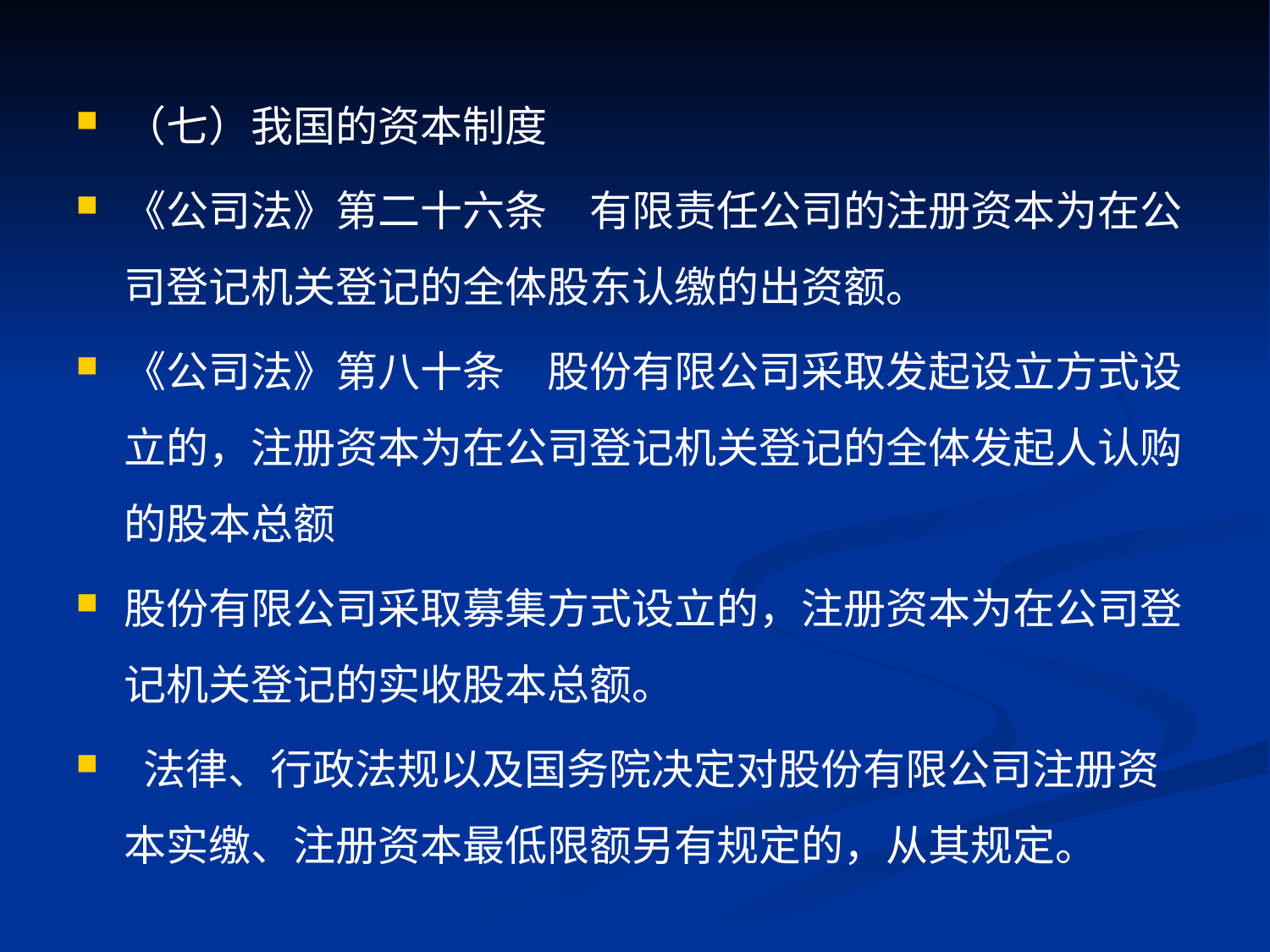

#
（七）我国的资本制度
《公司法》第二十六条　有限责任公司的注册资本为在公司登记机关登记的全体股东认缴的出资额。
《公司法》第八十条　股份有限公司采取发起设立方式设立的，注册资本为在公司登记机关登记的全体发起人认购的股本总额
股份有限公司采取募集方式设立的，注册资本为在公司登记机关登记的实收股本总额。
 法律、行政法规以及国务院决定对股份有限公司注册资本实缴、注册资本最低限额另有规定的，从其规定。